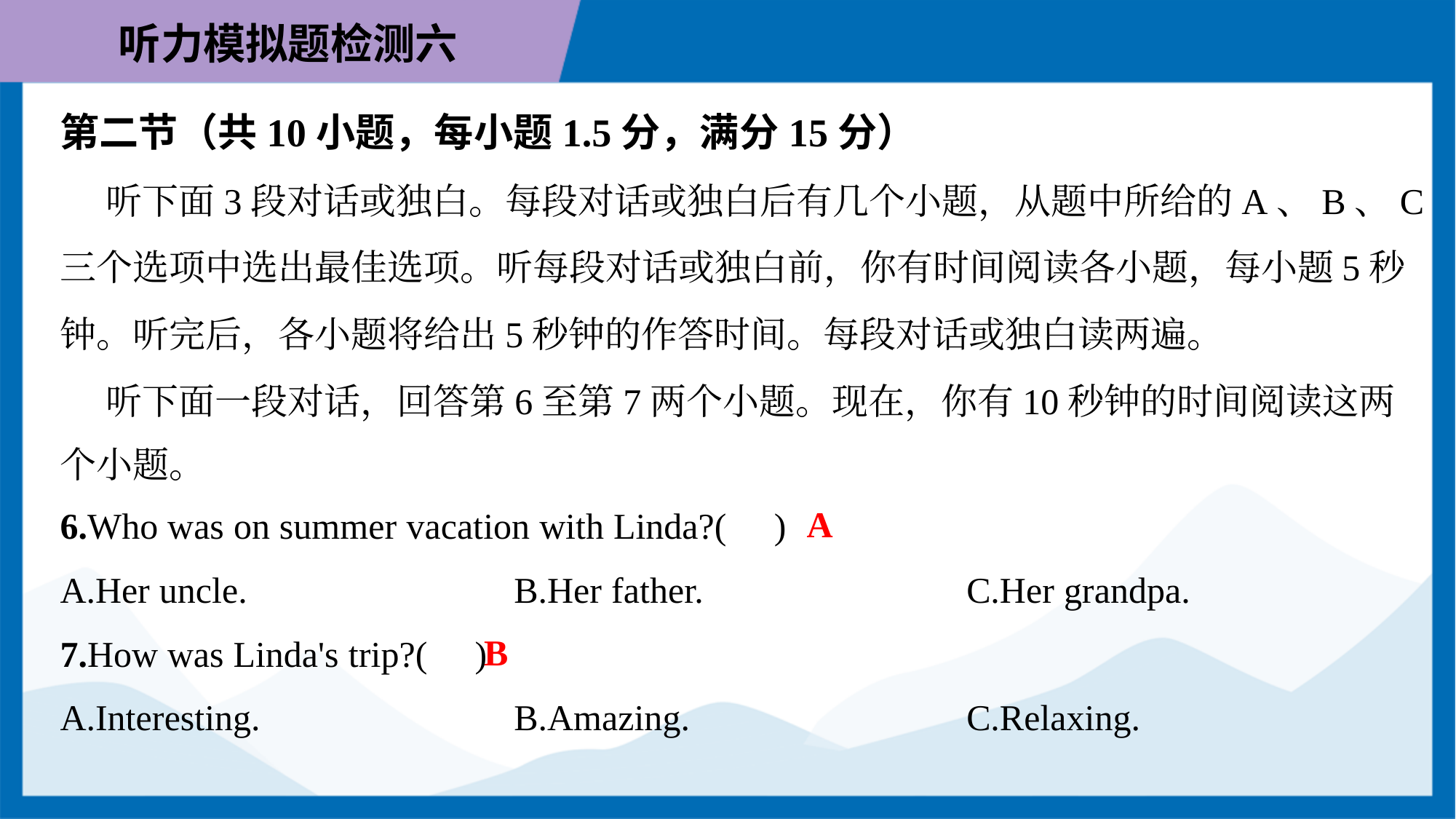

第二节（共10小题，每小题1.5分，满分15分）
    听下面3段对话或独白。每段对话或独白后有几个小题，从题中所给的A、B、C
三个选项中选出最佳选项。听每段对话或独白前，你有时间阅读各小题，每小题5秒
钟。听完后，各小题将给出5秒钟的作答时间。每段对话或独白读两遍。
    听下面一段对话，回答第6至第7两个小题。现在，你有10秒钟的时间阅读这两
个小题。
A
6.Who was on summer vacation with Linda?(     )
A.Her uncle.	B.Her father.	C.Her grandpa.
B
7.How was Linda's trip?(     )
A.Interesting.	B.Amazing.	C.Relaxing.